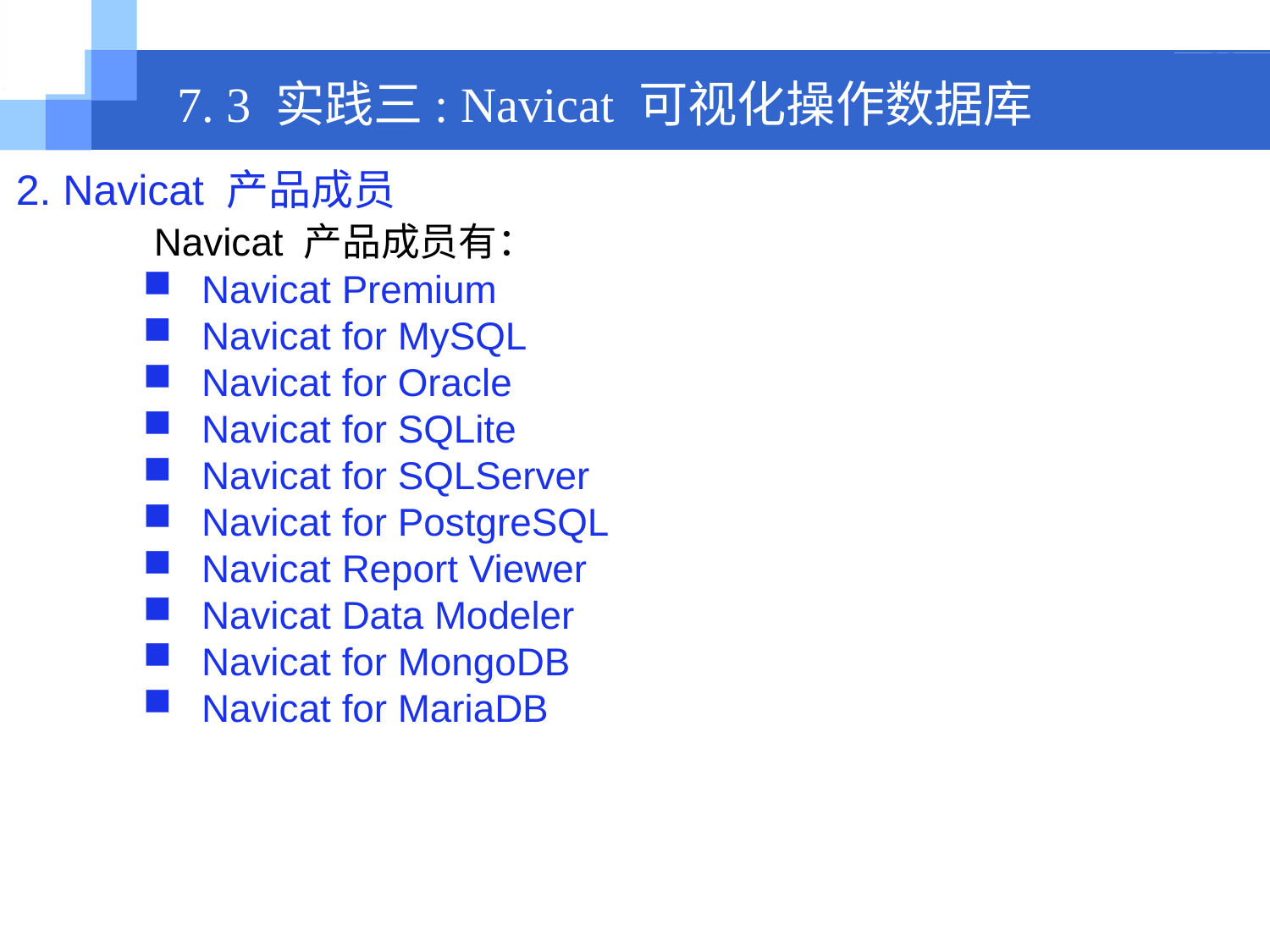

7. 3 实践三: Navicat 可视化操作数据库
2. Navicat 产品成员
	 Navicat 产品成员有：
 Navicat Premium
 Navicat for MySQL
 Navicat for Oracle
 Navicat for SQLite
 Navicat for SQLServer
 Navicat for PostgreSQL
 Navicat Report Viewer
 Navicat Data Modeler
 Navicat for MongoDB
 Navicat for MariaDB